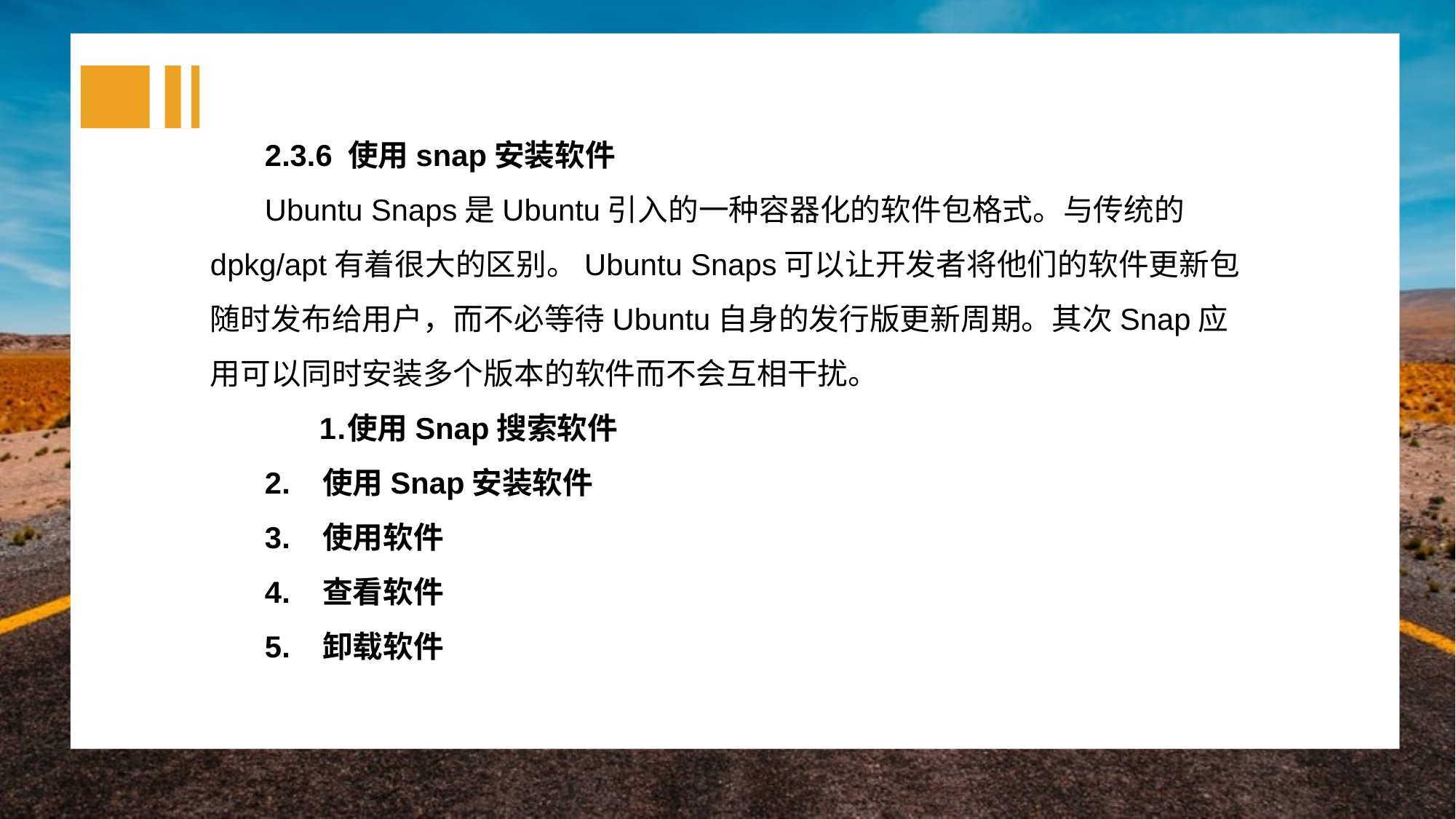

2.3.6 使用snap安装软件
Ubuntu Snaps是Ubuntu引入的一种容器化的软件包格式。与传统的dpkg/apt有着很大的区别。Ubuntu Snaps可以让开发者将他们的软件更新包随时发布给用户，而不必等待Ubuntu自身的发行版更新周期。其次Snap应用可以同时安装多个版本的软件而不会互相干扰。
使用Snap搜索软件
2.   使用Snap安装软件
3.   使用软件
4.   查看软件
5.   卸载软件